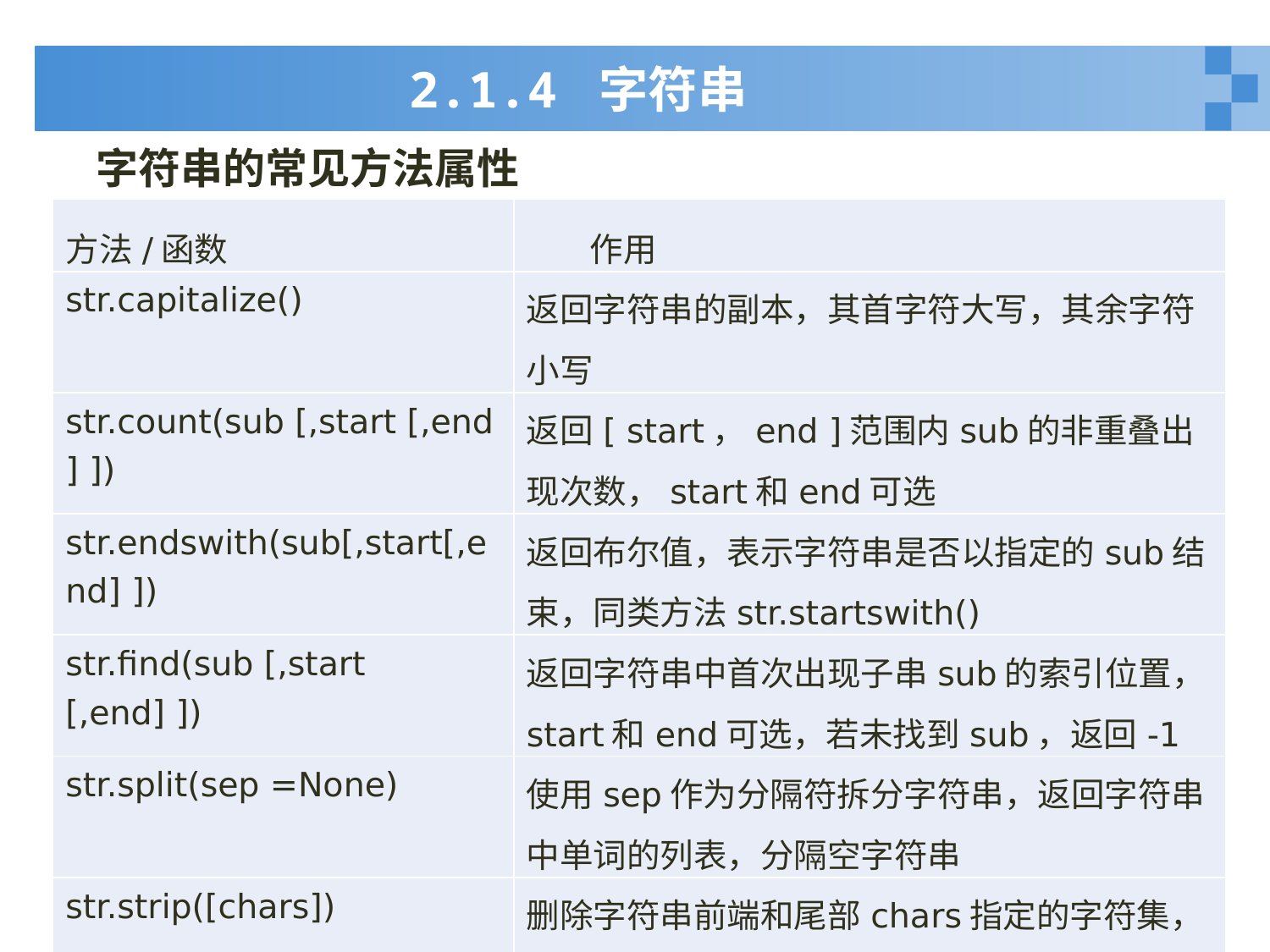

# 2.1.4 字符串
字符串的常见方法属性
| 方法/函数 | 作用 |
| --- | --- |
| str.capitalize() | 返回字符串的副本，其首字符大写，其余字符小写 |
| str.count(sub [,start [,end ] ]) | 返回[ start，end ]范围内sub的非重叠出现次数，start和end可选 |
| str.endswith(sub[,start[,end] ]) | 返回布尔值，表示字符串是否以指定的sub结束，同类方法str.startswith() |
| str.find(sub [,start [,end] ]) | 返回字符串中首次出现子串sub的索引位置，start和end可选，若未找到sub，返回-1 |
| str.split(sep =None) | 使用sep作为分隔符拆分字符串，返回字符串中单词的列表，分隔空字符串 |
| str.strip([chars]) | 删除字符串前端和尾部chars指定的字符集，如果省略或None，则删除空白字符 |
8
2020年1月10日星期五